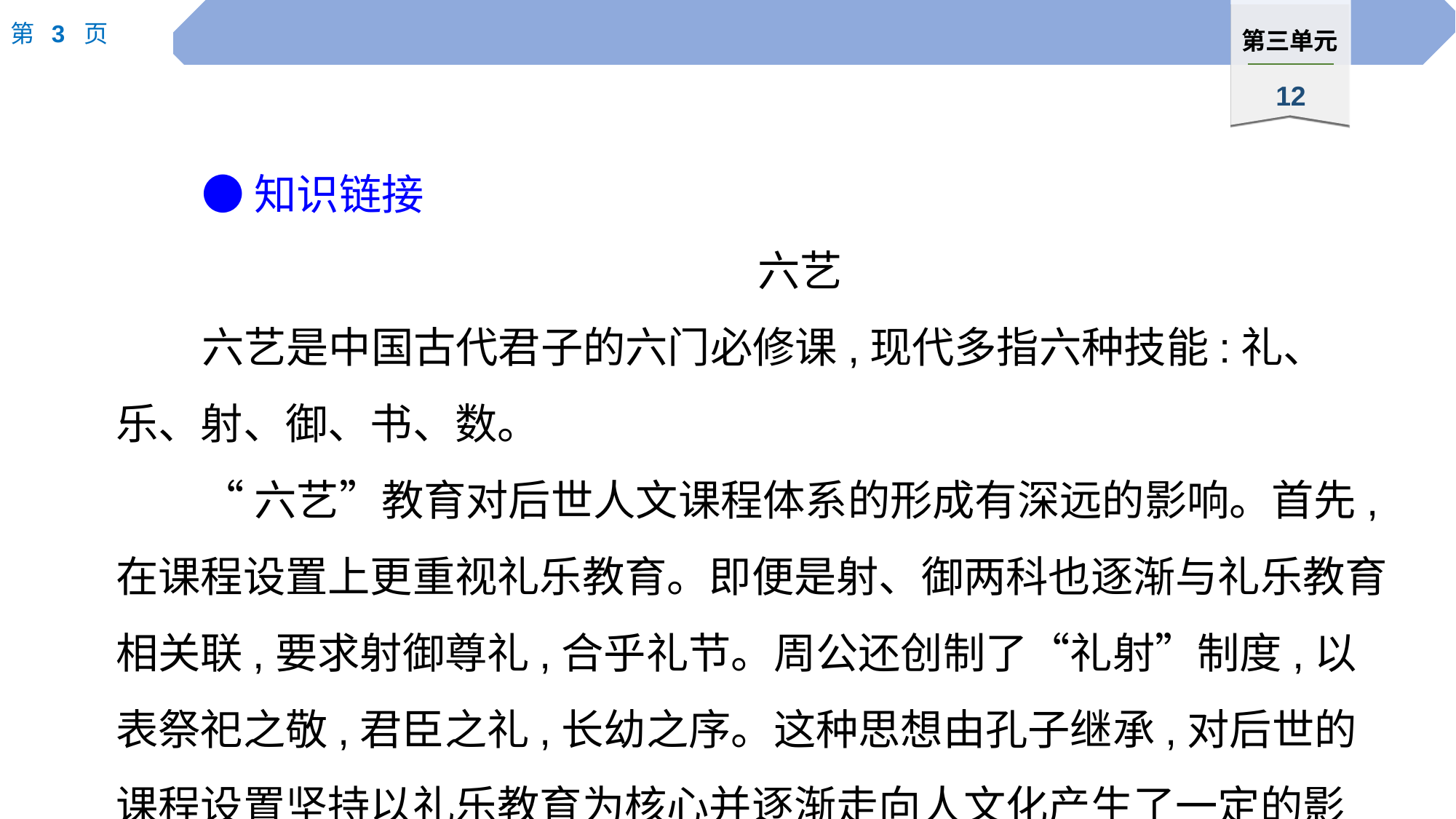

●知识链接
六艺
六艺是中国古代君子的六门必修课,现代多指六种技能:礼、乐、射、御、书、数。
“六艺”教育对后世人文课程体系的形成有深远的影响。首先,在课程设置上更重视礼乐教育。即便是射、御两科也逐渐与礼乐教育相关联,要求射御尊礼,合乎礼节。周公还创制了“礼射”制度,以表祭祀之敬,君臣之礼,长幼之序。这种思想由孔子继承,对后世的课程设置坚持以礼乐教育为核心并逐渐走向人文化产生了一定的影响。